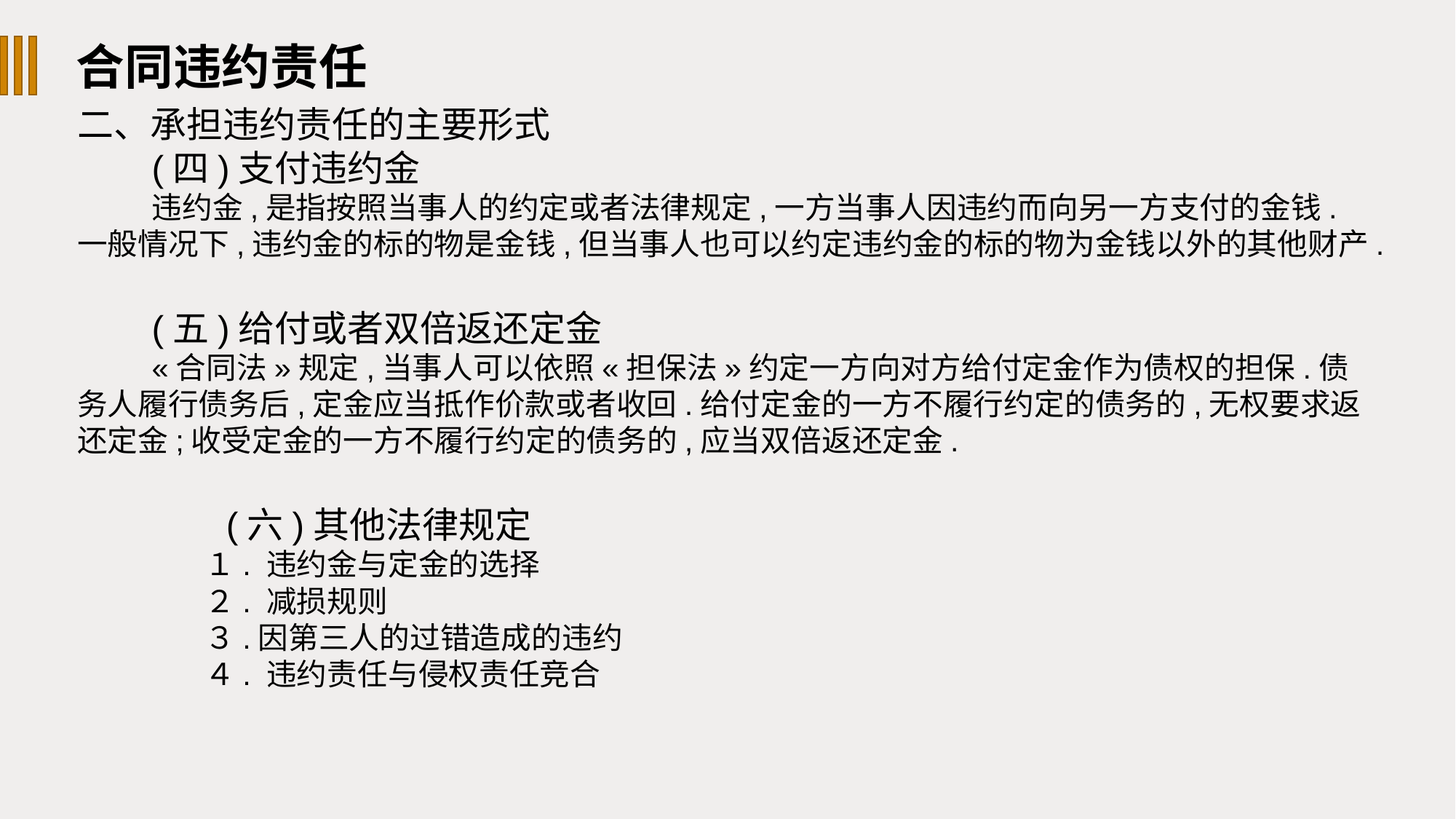

合同违约责任

二、承担违约责任的主要形式
(四)支付违约金
违约金,是指按照当事人的约定或者法律规定,一方当事人因违约而向另一方支付的金钱.一般情况下,违约金的标的物是金钱,但当事人也可以约定违约金的标的物为金钱以外的其他财产.

(五)给付或者双倍返还定金
«合同法»规定,当事人可以依照«担保法»约定一方向对方给付定金作为债权的担保.债务人履行债务后,定金应当抵作价款或者收回.给付定金的一方不履行约定的债务的,无权要求返还定金;收受定金的一方不履行约定的债务的,应当双倍返还定金.

(六)其他法律规定
１. 违约金与定金的选择
２. 减损规则
３.因第三人的过错造成的违约
４. 违约责任与侵权责任竞合